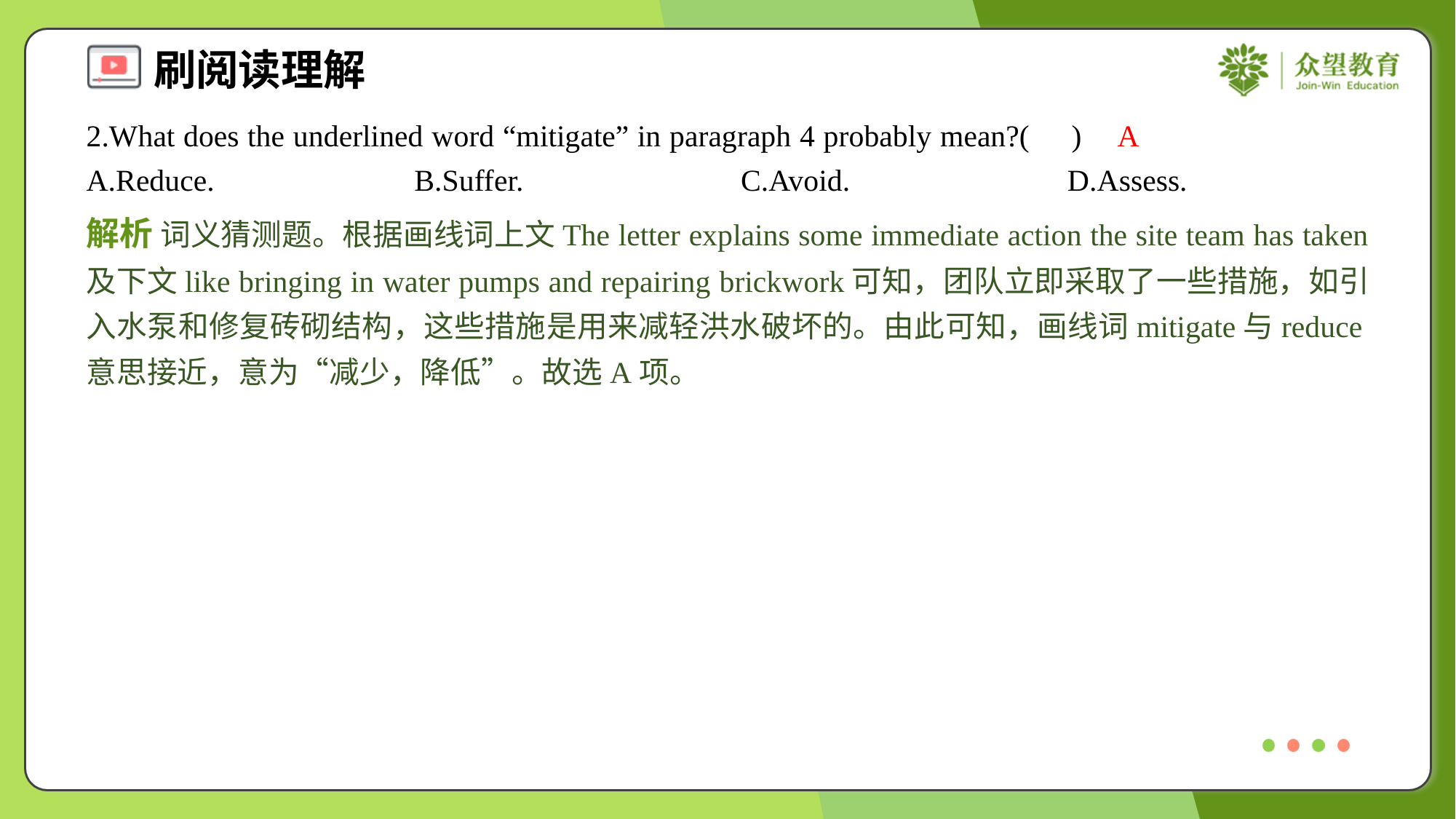

2.What does the underlined word “mitigate” in paragraph 4 probably mean?(     )
A
A.Reduce.	B.Suffer.	C.Avoid.	D.Assess.
解析 词义猜测题。根据画线词上文The letter explains some immediate action the site team has taken及下文like bringing in water pumps and repairing brickwork可知，团队立即采取了一些措施，如引入水泵和修复砖砌结构，这些措施是用来减轻洪水破坏的。由此可知，画线词mitigate与reduce意思接近，意为“减少，降低”。故选A项。